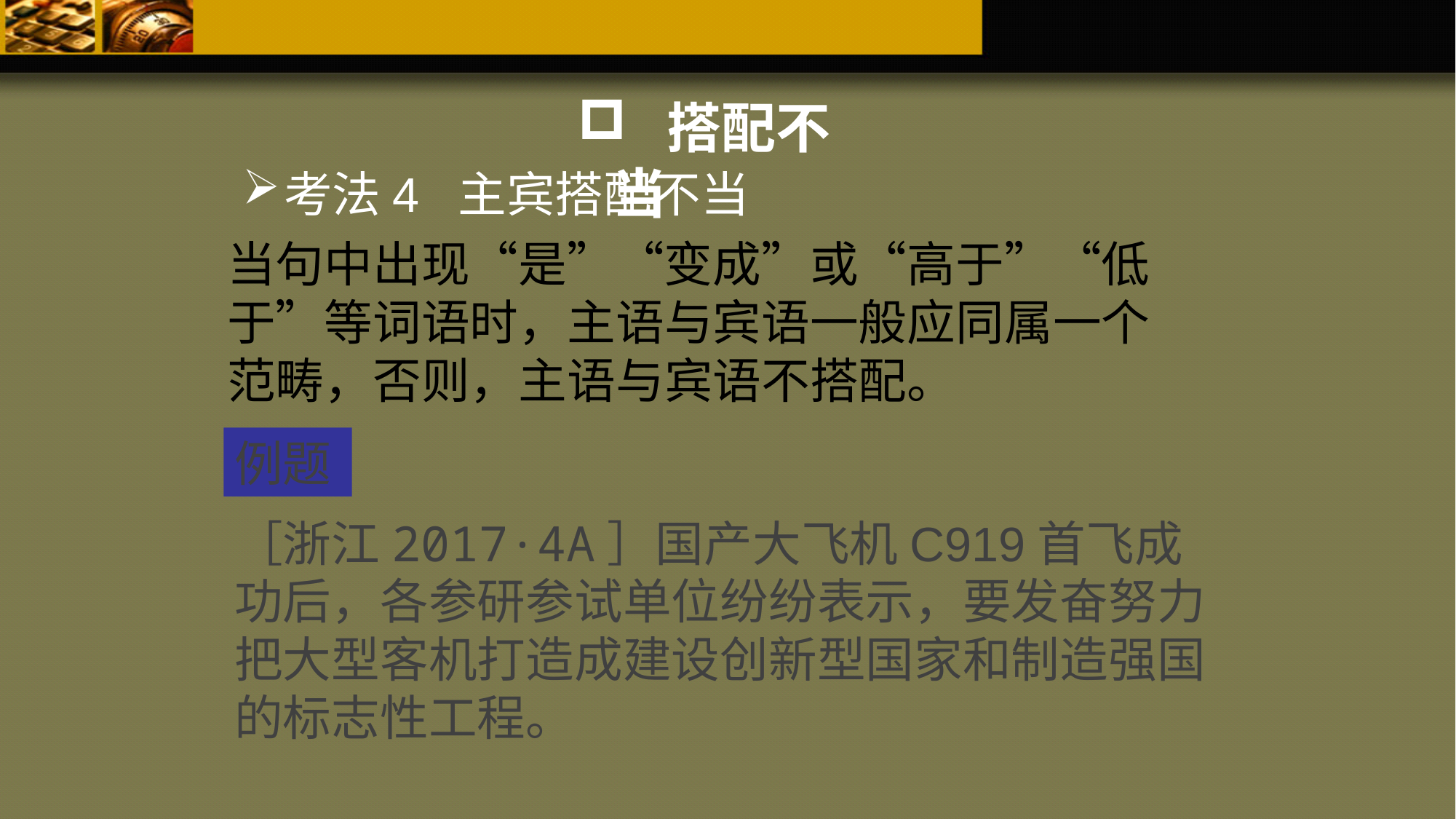

搭配不当
考法4  主宾搭配不当
当句中出现“是”“变成”或“高于”“低于”等词语时，主语与宾语一般应同属一个范畴，否则，主语与宾语不搭配。
例题
［浙江2017·4A］国产大飞机C919首飞成功后，各参研参试单位纷纷表示，要发奋努力把大型客机打造成建设创新型国家和制造强国的标志性工程。